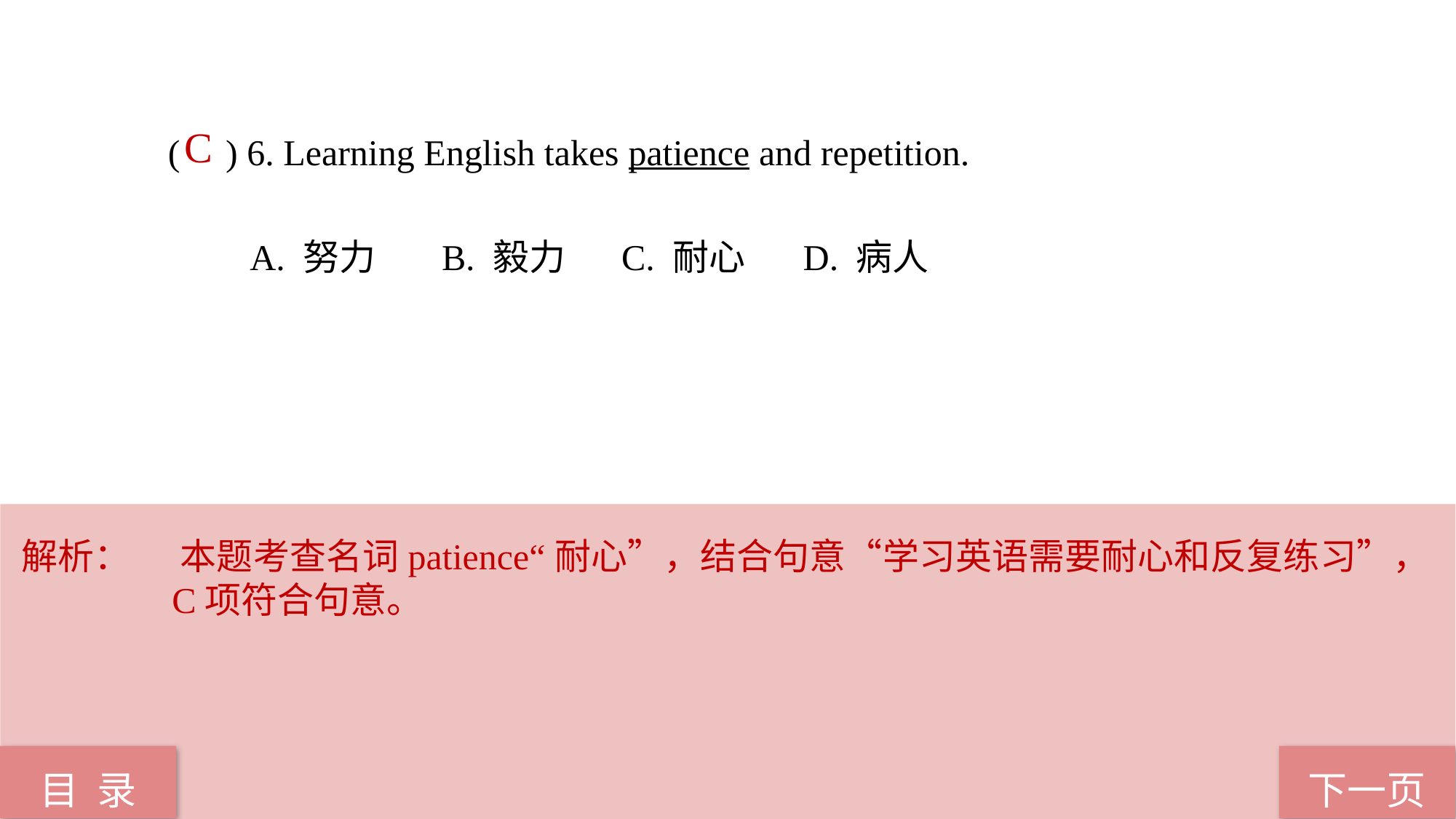

C
(     ) 6. Learning English takes patience and repetition.

         A. 努力       B. 毅力	 C. 耐心      D. 病人
解析：	 本题考查名词patience“耐心”，结合句意“学习英语需要耐心和反复练习”，C项符合句意。